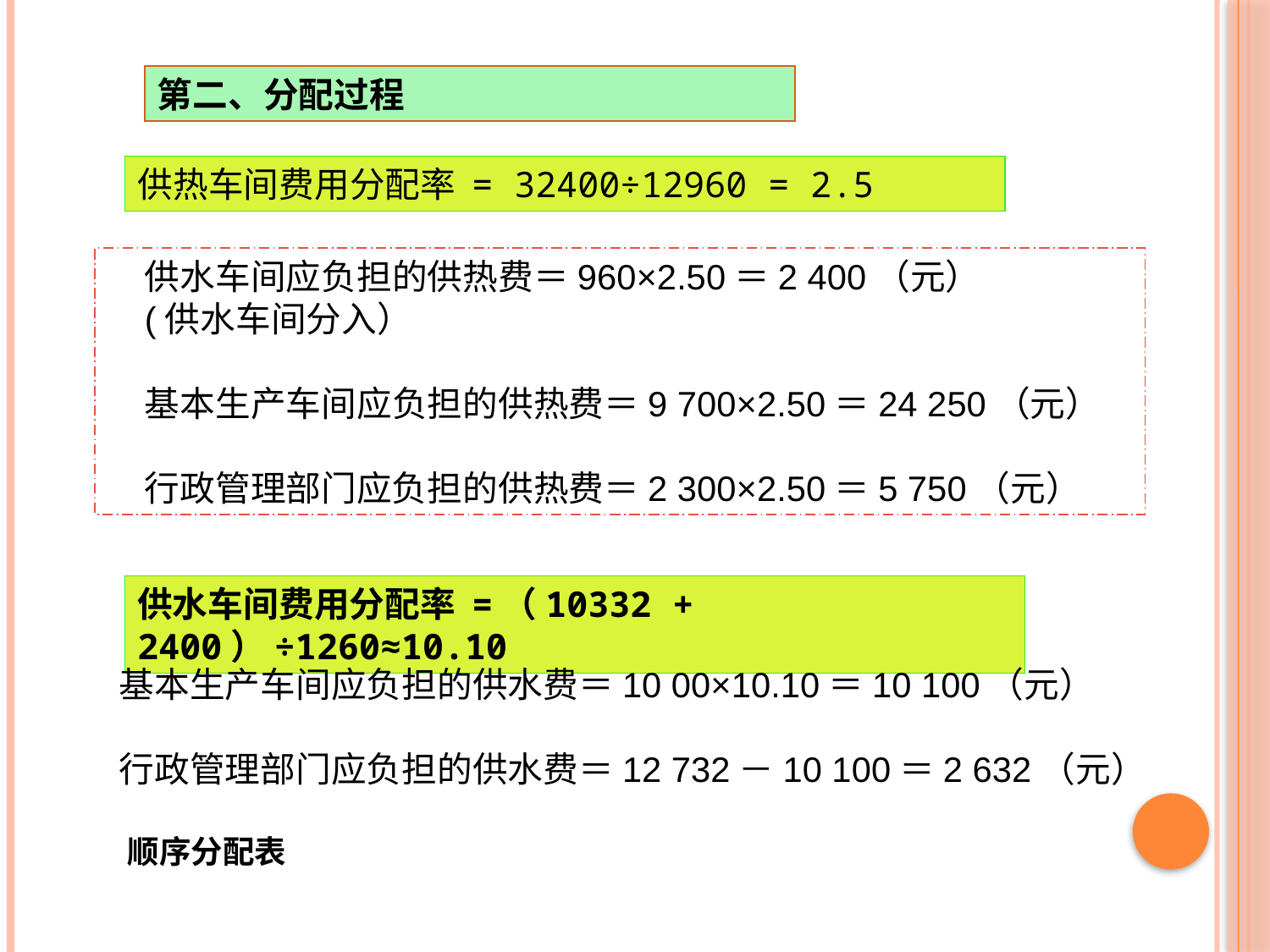

第二、分配过程
供热车间费用分配率 = 32400÷12960 = 2.5
供水车间应负担的供热费＝960×2.50＝2 400（元）
(供水车间分入）

基本生产车间应负担的供热费＝9 700×2.50＝24 250（元）

行政管理部门应负担的供热费＝2 300×2.50＝5 750（元）
供水车间费用分配率 =（10332 + 2400）÷1260≈10.10
基本生产车间应负担的供水费＝10 00×10.10＝10 100（元）

行政管理部门应负担的供水费＝12 732－10 100＝2 632（元）
顺序分配表